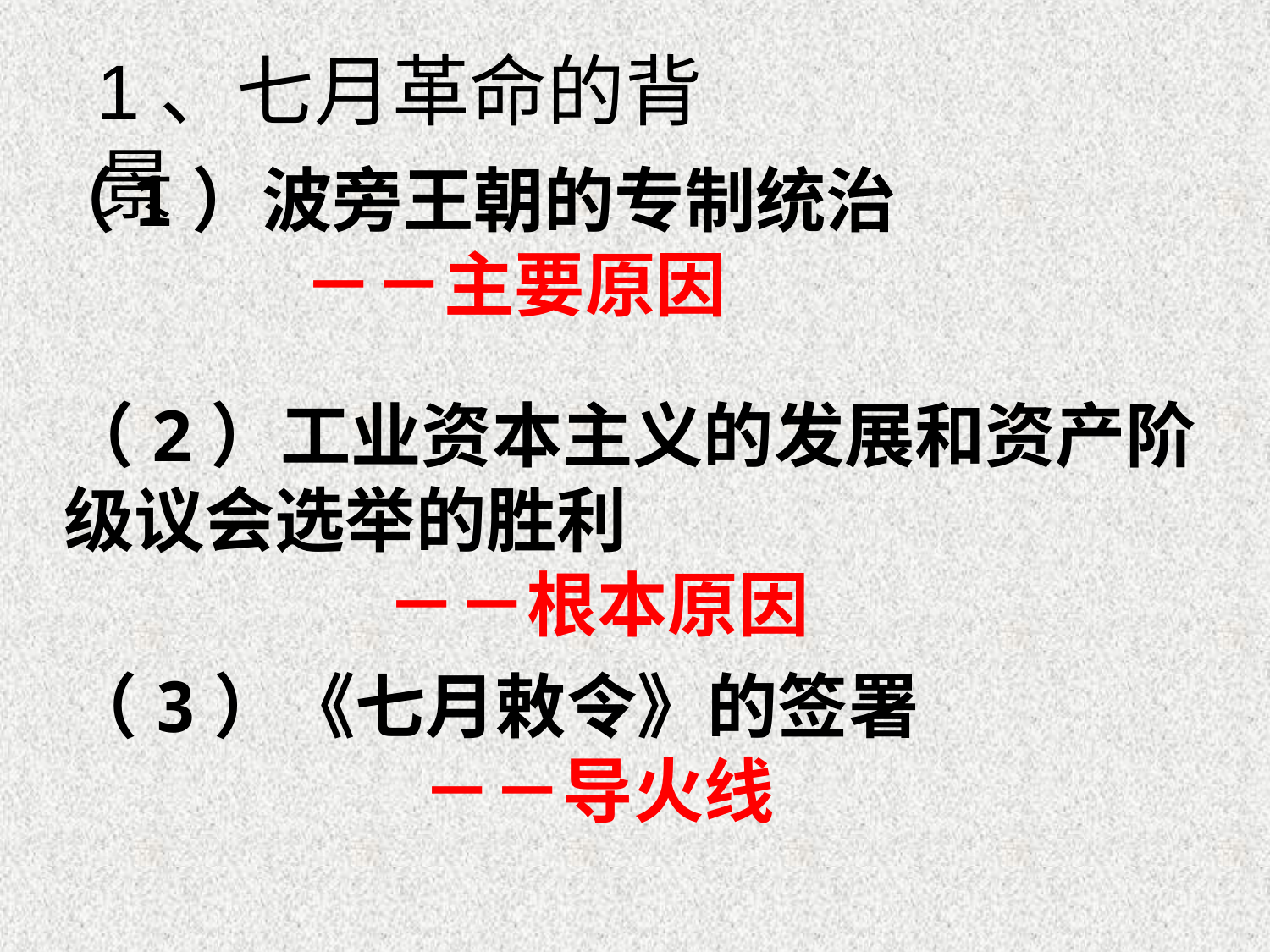

1、七月革命的背景
（1）波旁王朝的专制统治
               －－主要原因
（2）工业资本主义的发展和资产阶级议会选举的胜利
                   －－根本原因
（3）《七月敕令》的签署
                     －－导火线